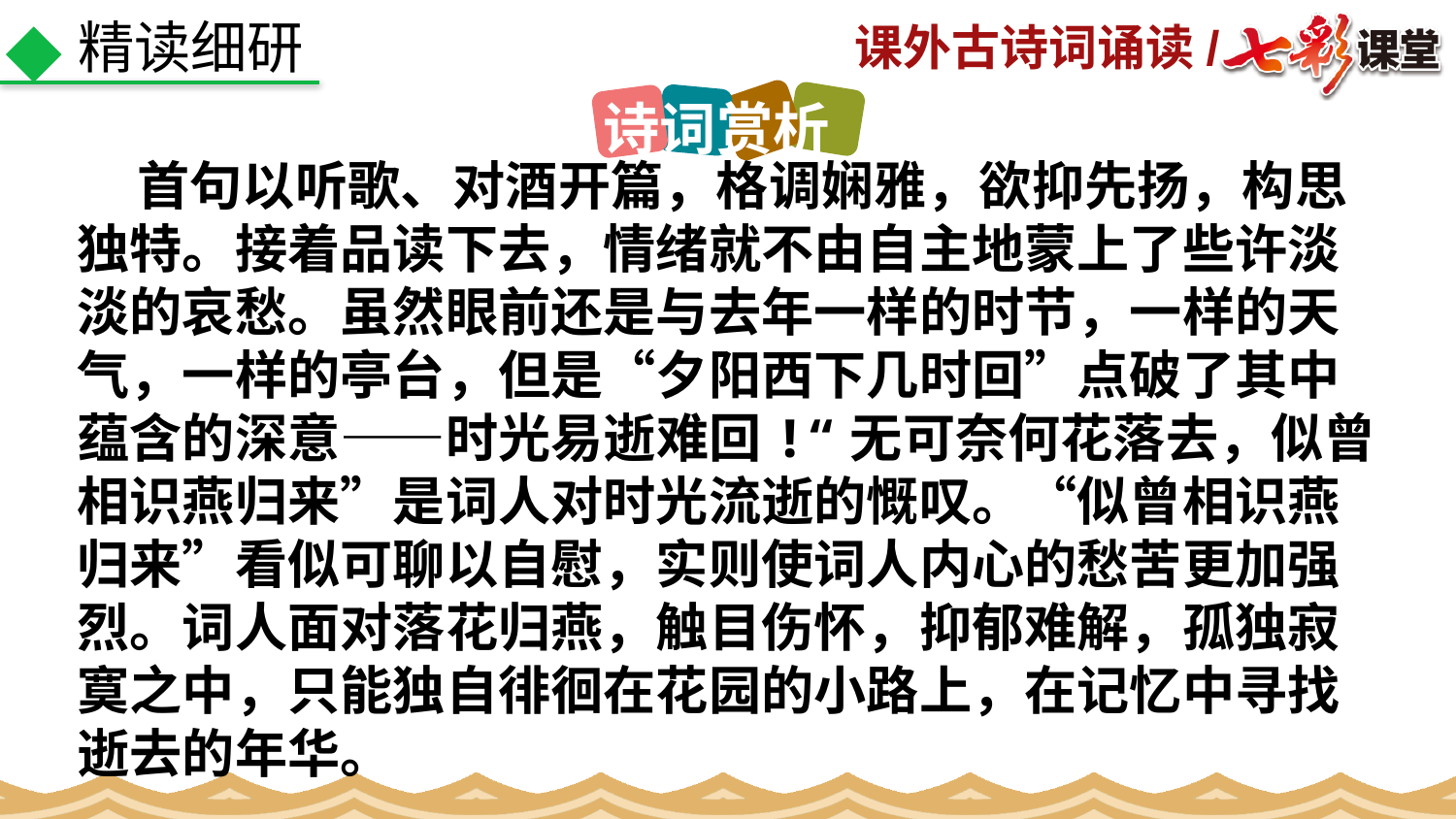

精读细研

诗词赏析

    首句以听歌、对酒开篇，格调娴雅，欲抑先扬，构思独特。接着品读下去，情绪就不由自主地蒙上了些许淡淡的哀愁。虽然眼前还是与去年一样的时节，一样的天气，一样的亭台，但是“夕阳西下几时回”点破了其中蕴含的深意——时光易逝难回!“无可奈何花落去，似曾相识燕归来”是词人对时光流逝的慨叹。“似曾相识燕归来”看似可聊以自慰，实则使词人内心的愁苦更加强烈。词人面对落花归燕，触目伤怀，抑郁难解，孤独寂寞之中，只能独自徘徊在花园的小路上，在记忆中寻找逝去的年华。